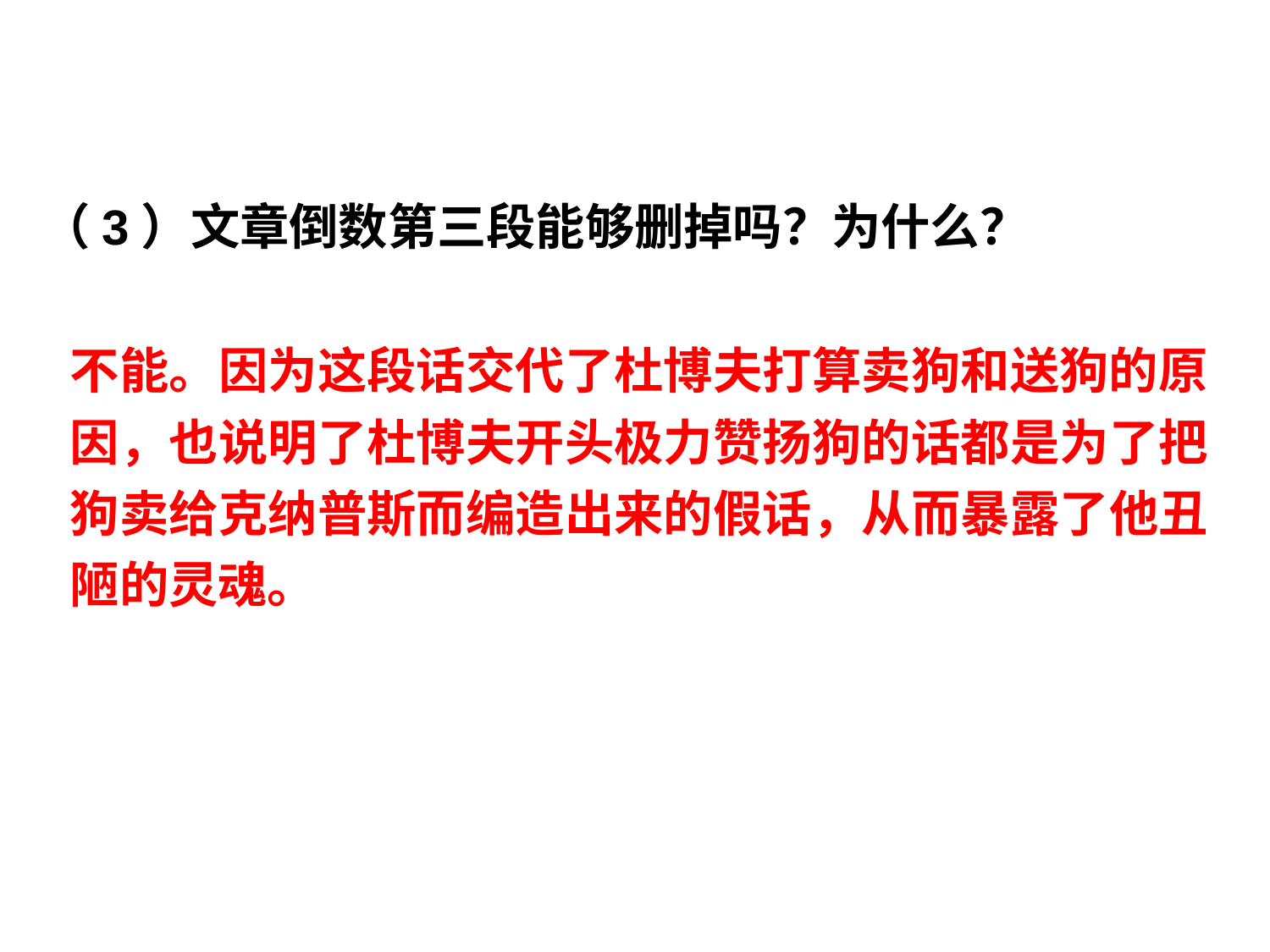

（3）文章倒数第三段能够删掉吗？为什么？
不能。因为这段话交代了杜博夫打算卖狗和送狗的原因，也说明了杜博夫开头极力赞扬狗的话都是为了把狗卖给克纳普斯而编造出来的假话，从而暴露了他丑陋的灵魂。